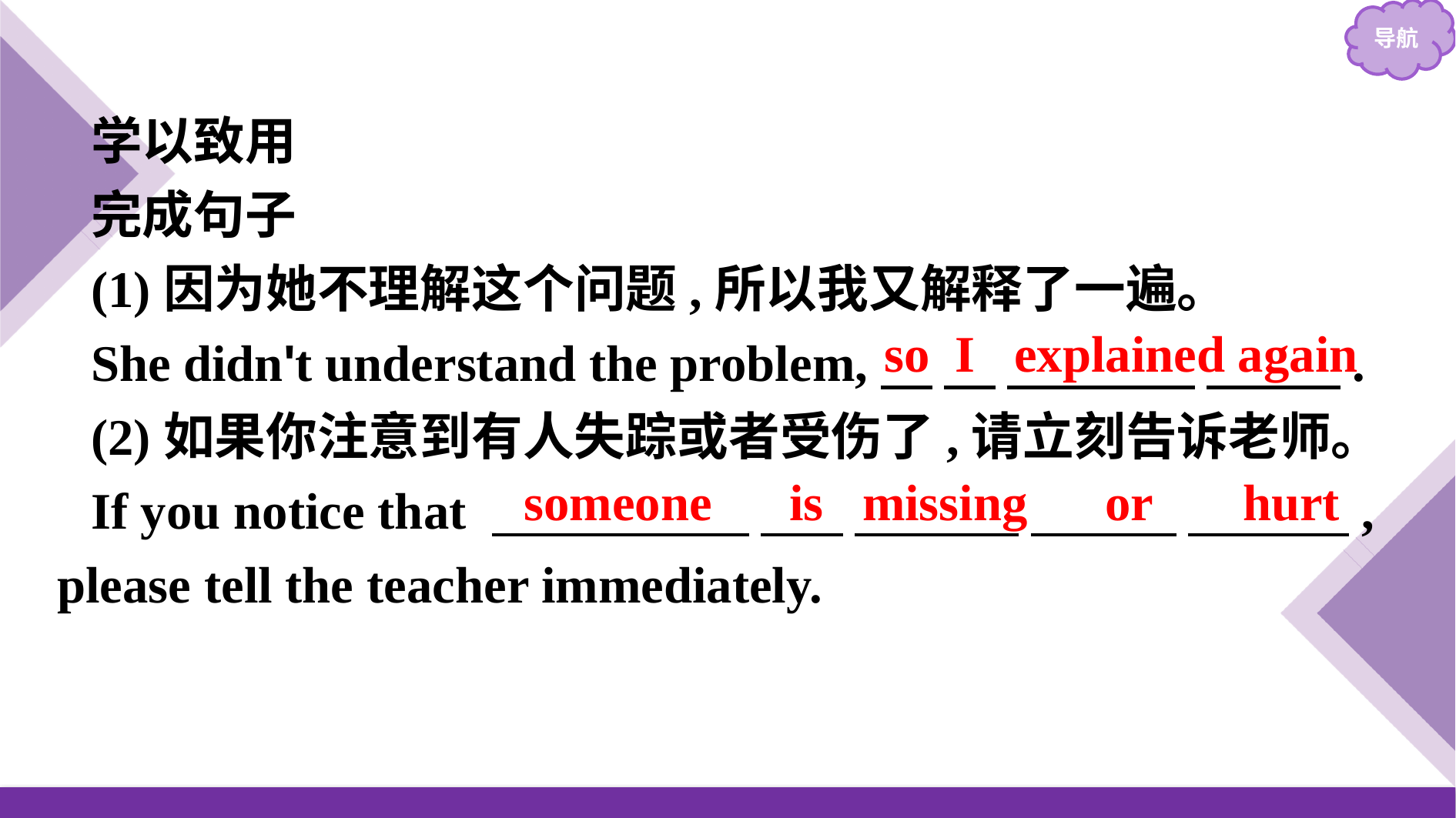

学以致用
完成句子
(1)因为她不理解这个问题,所以我又解释了一遍。
She didn't understand the problem,　 　                         　.
(2)如果你注意到有人失踪或者受伤了,请立刻告诉老师。
If you notice that 　　　　　                                　 　     　, please tell the teacher immediately.
so  I   explained again
someone      is   missing      or       hurt